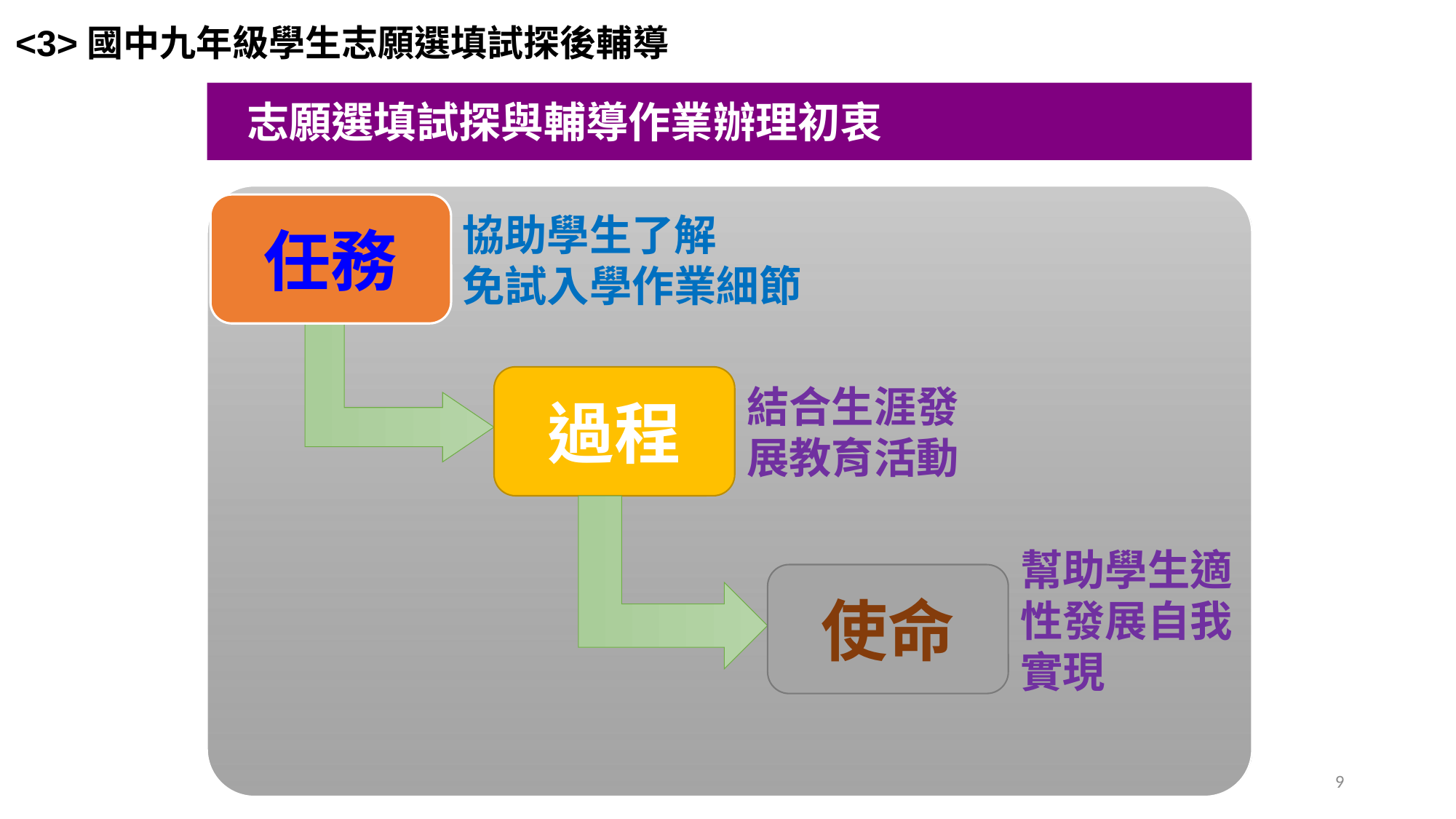

<3>國中九年級學生志願選填試探後輔導
  志願選填試探與輔導作業辦理初衷

任務
協助學生了解
免試入學作業細節

過程
結合生涯發
展教育活動

幫助學生適性發展自我實現
使命
9